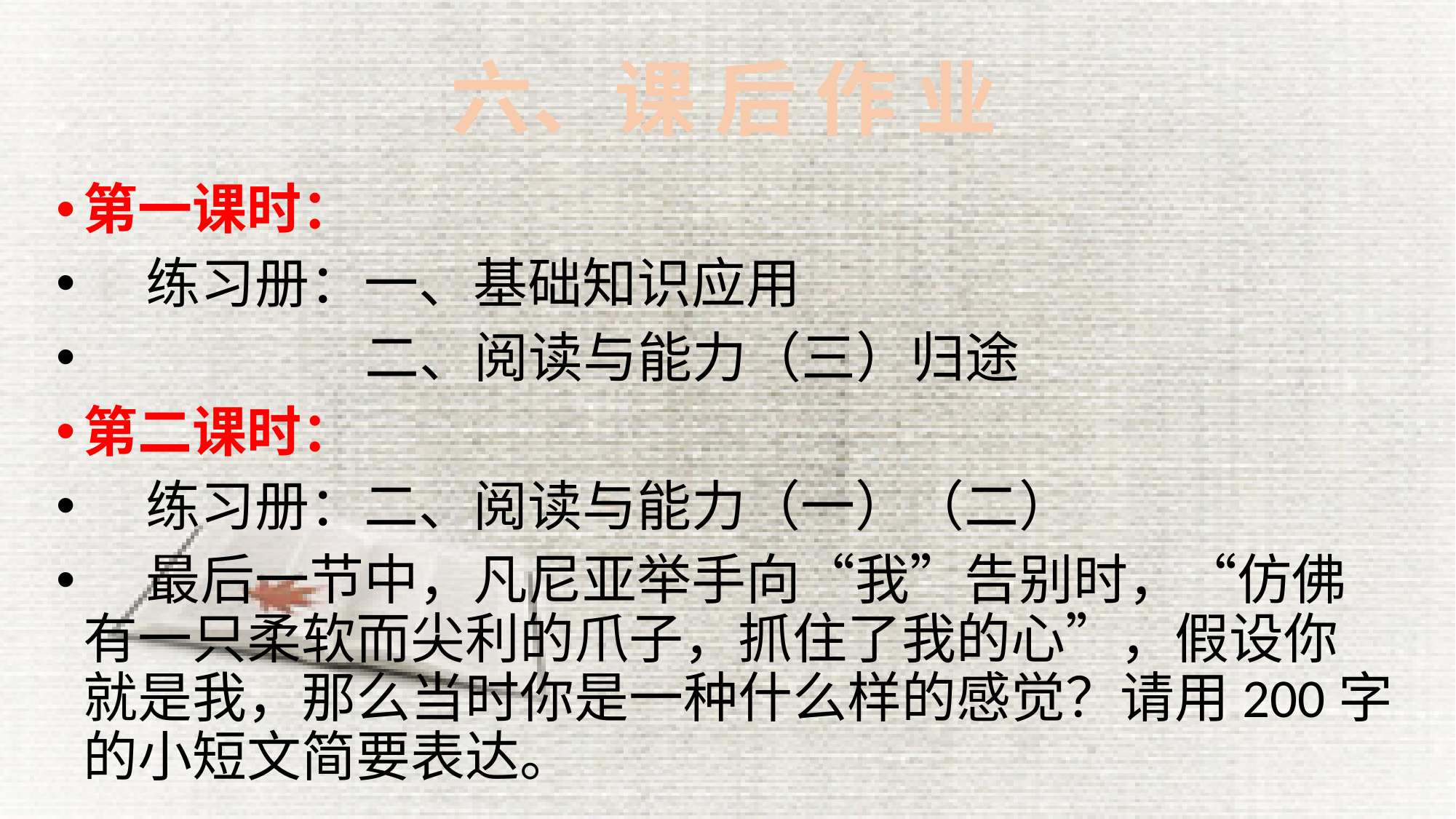

# 六、课 后 作 业
第一课时：
    练习册：一、基础知识应用
                      二、阅读与能力（三）归途
第二课时：
    练习册：二、阅读与能力（一）（二）
    最后一节中，凡尼亚举手向“我”告别时，“仿佛有一只柔软而尖利的爪子，抓住了我的心”，假设你就是我，那么当时你是一种什么样的感觉？请用200字的小短文简要表达。